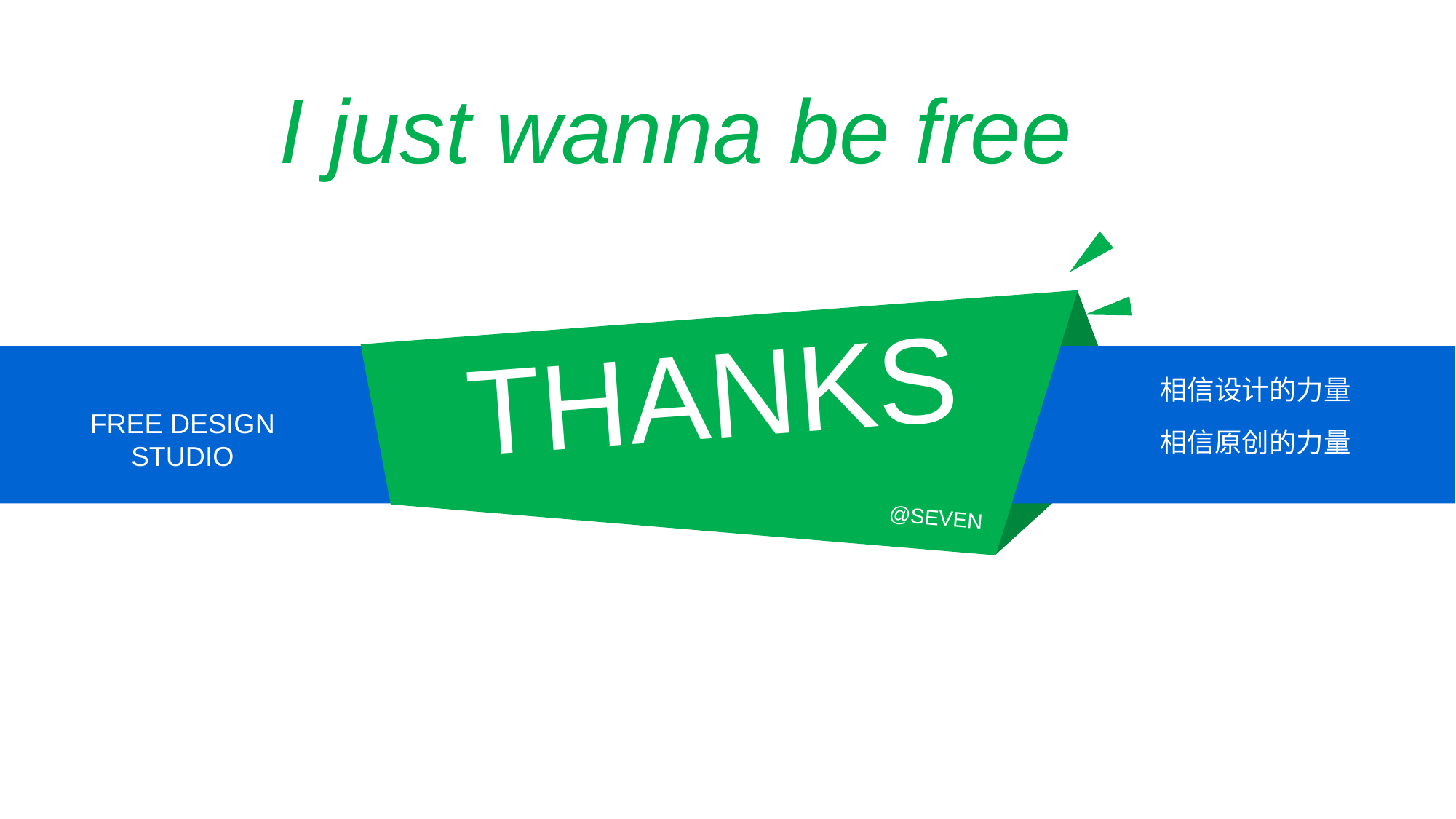

I just wanna be free

THANKS

相信设计的力量
FREE DESIGN STUDIO

相信原创的力量
@SEVEN